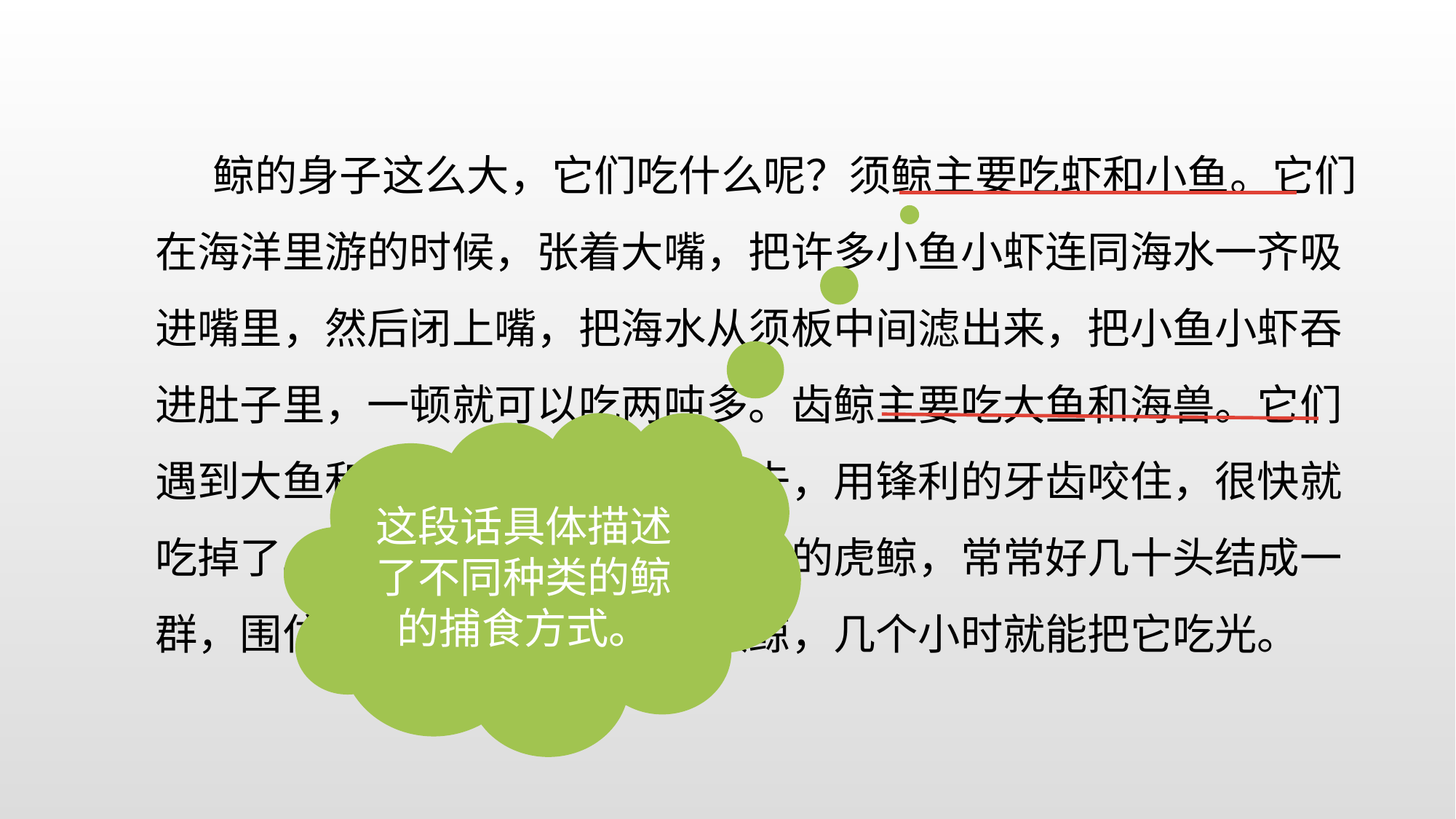

鲸的身子这么大，它们吃什么呢？须鲸主要吃虾和小鱼。它们在海洋里游的时候，张着大嘴，把许多小鱼小虾连同海水一齐吸进嘴里，然后闭上嘴，把海水从须板中间滤出来，把小鱼小虾吞进肚子里，一顿就可以吃两吨多。齿鲸主要吃大鱼和海兽。它们遇到大鱼和海兽，就凶猛地扑上去，用锋利的牙齿咬住，很快就吃掉了。有一种号称“海中之虎”的虎鲸，常常好几十头结成一群，围住一头三十多吨重的长须鲸，几个小时就能把它吃光。
这段话具体描述了不同种类的鲸的捕食方式。